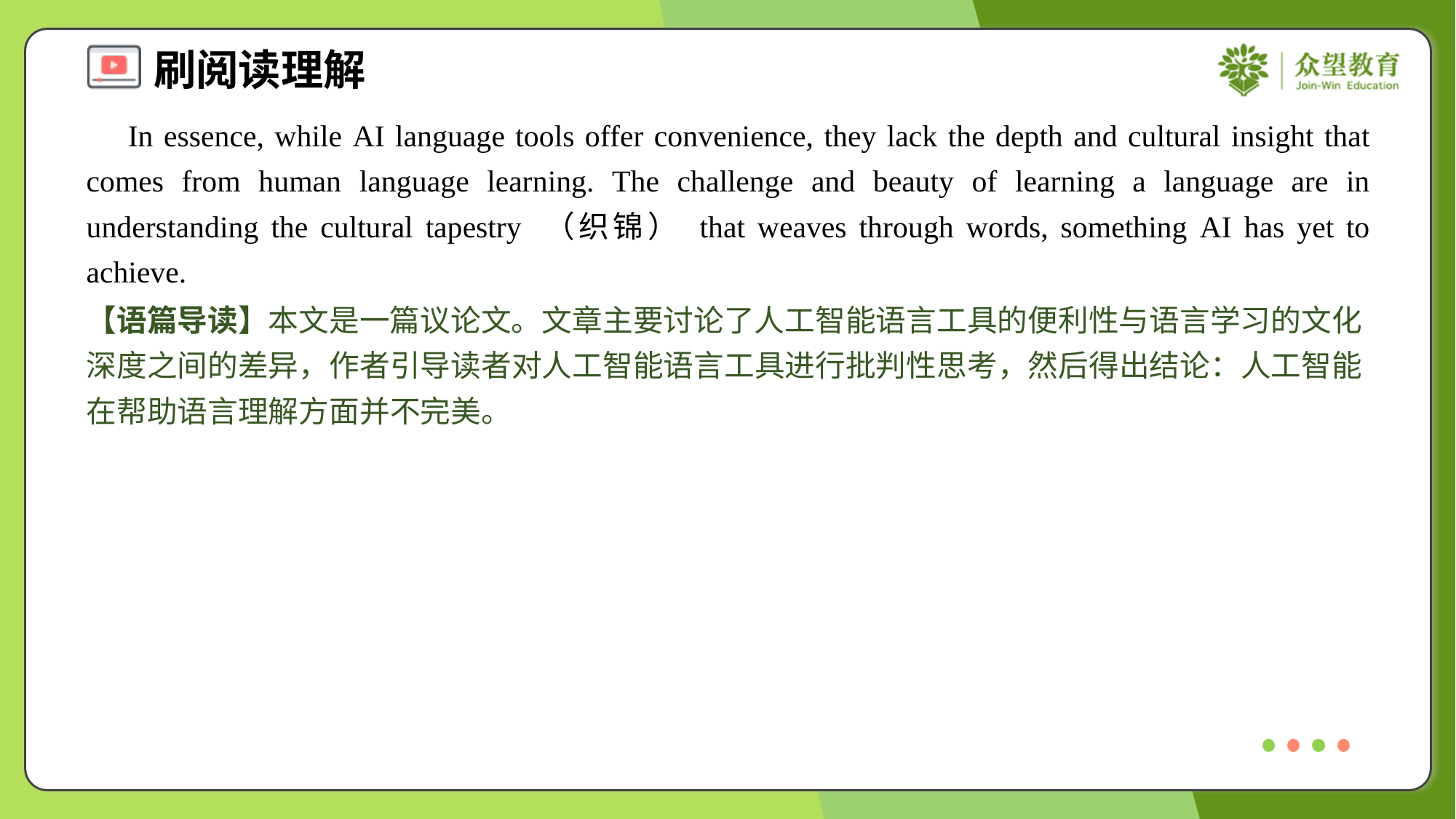

In essence, while AI language tools offer convenience, they lack the depth and cultural insight that comes from human language learning. The challenge and beauty of learning a language are in understanding the cultural tapestry （织锦） that weaves through words, something AI has yet to achieve.
【语篇导读】本文是一篇议论文。文章主要讨论了人工智能语言工具的便利性与语言学习的文化深度之间的差异，作者引导读者对人工智能语言工具进行批判性思考，然后得出结论：人工智能在帮助语言理解方面并不完美。